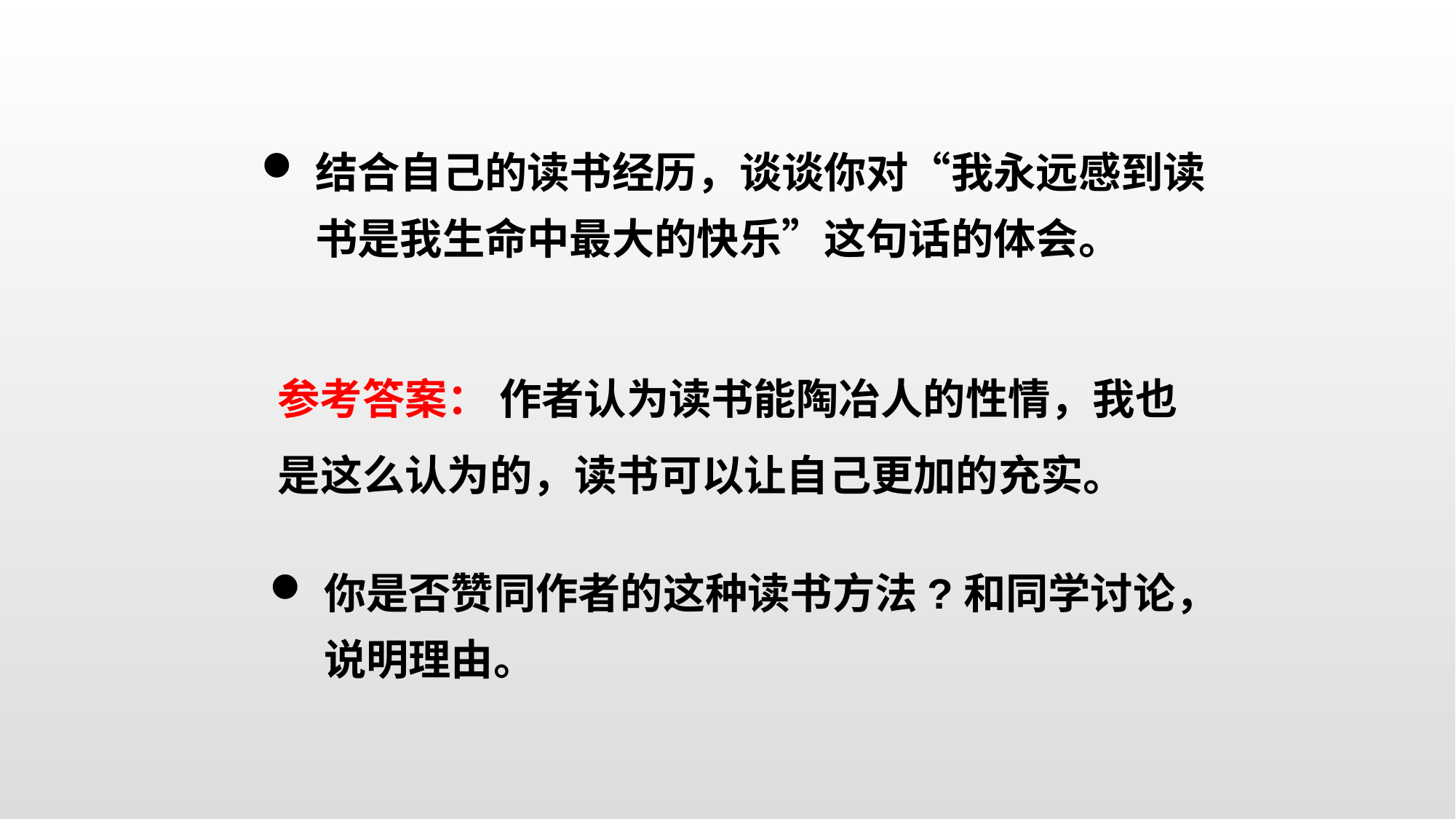

结合自己的读书经历，谈谈你对“我永远感到读书是我生命中最大的快乐”这句话的体会。
参考答案： 作者认为读书能陶冶人的性情，我也是这么认为的，读书可以让自己更加的充实。
你是否赞同作者的这种读书方法?和同学讨论，说明理由。